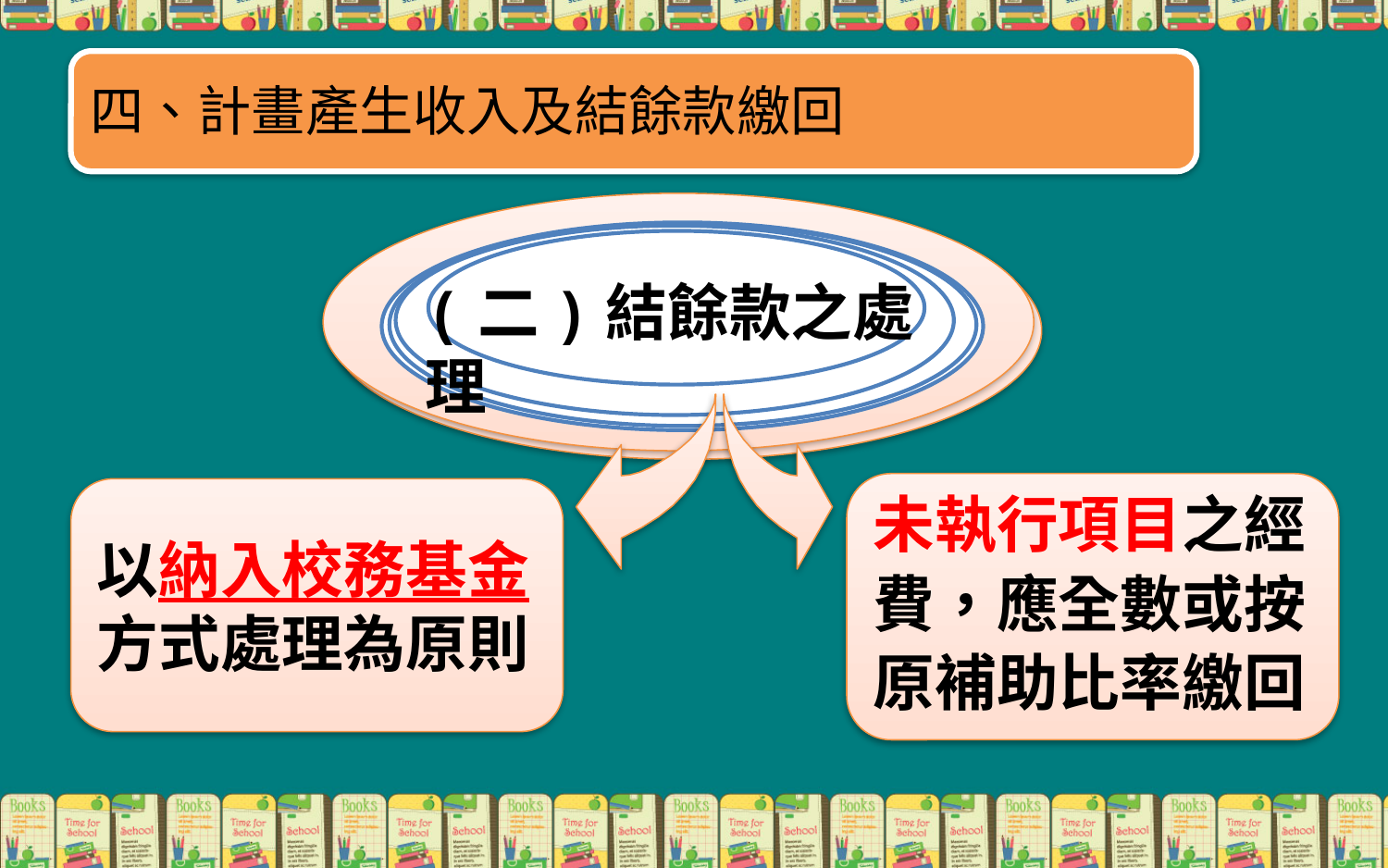

四、計畫產生收入及結餘款繳回

(二)結餘款之處理

未執行項目之經
費，應全數或按
原補助比率繳回
以納入校務基金
方式處理為原則